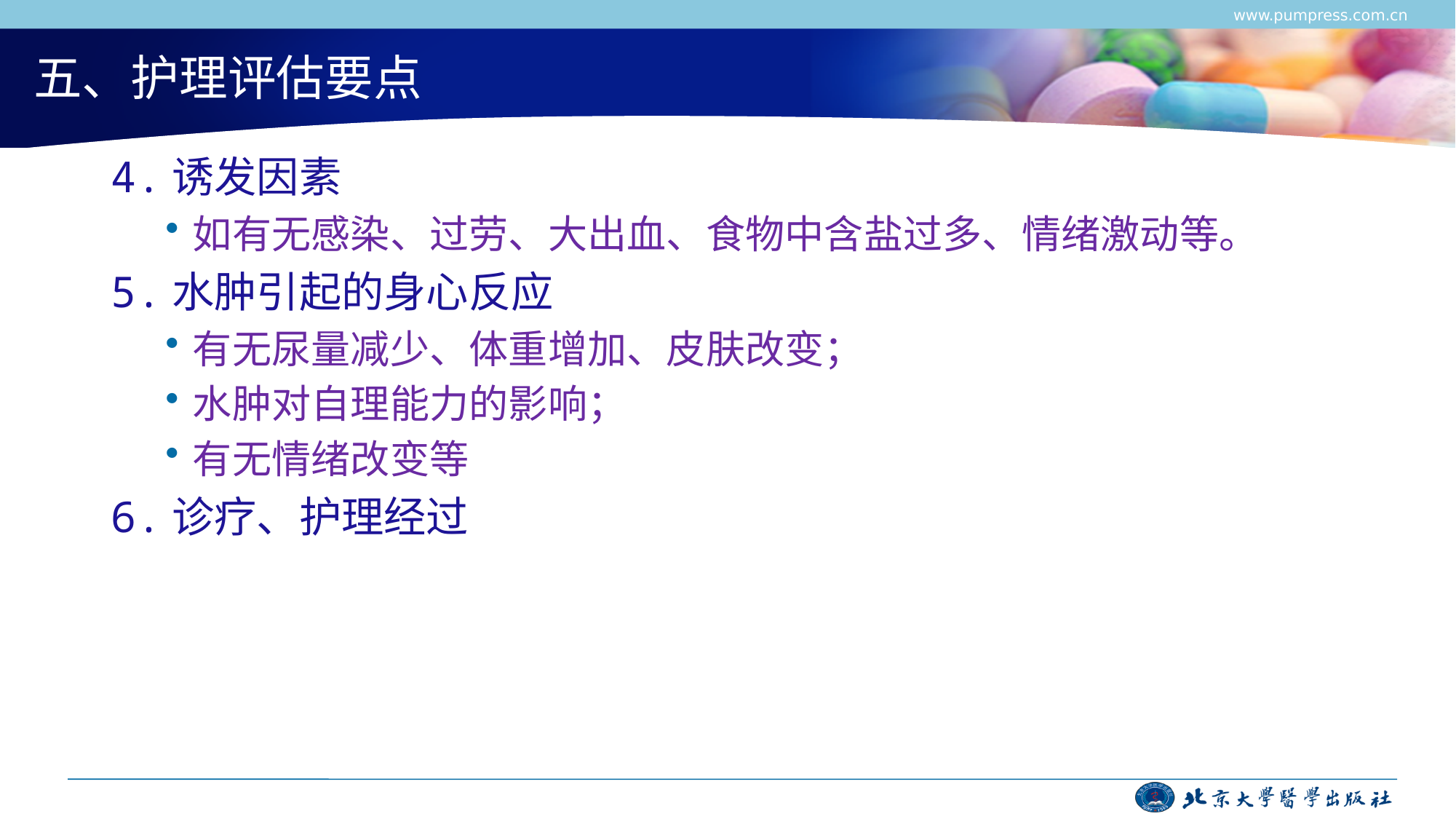

www.pumpress.com.cn
# 五、护理评估要点
4.诱发因素
如有无感染、过劳、大出血、食物中含盐过多、情绪激动等。
5.水肿引起的身心反应
有无尿量减少、体重增加、皮肤改变；
水肿对自理能力的影响；
有无情绪改变等
6.诊疗、护理经过